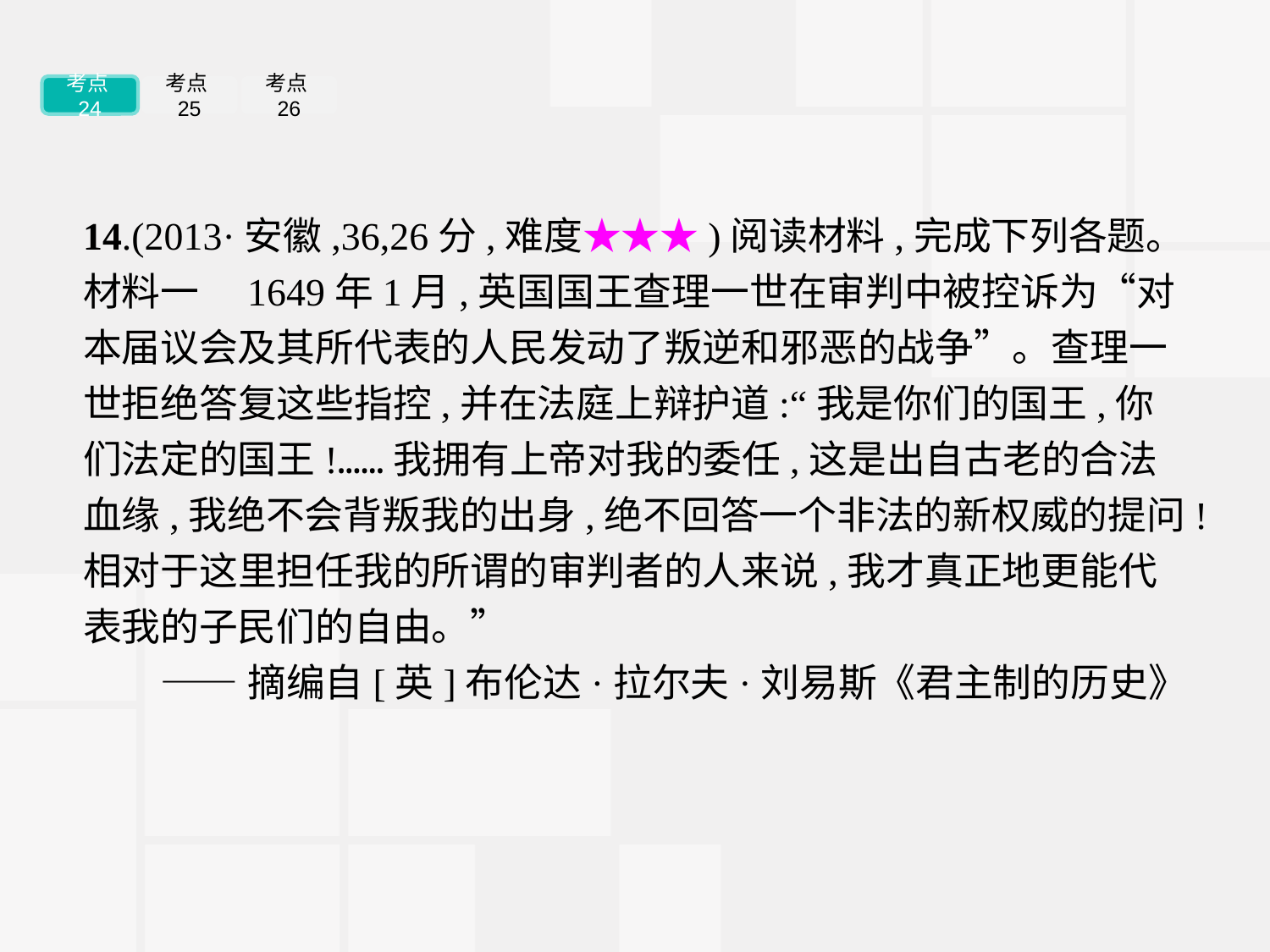

考点24
考点25
考点26
14.(2013·安徽,36,26分,难度★★★)阅读材料,完成下列各题。
材料一　1649年1月,英国国王查理一世在审判中被控诉为“对本届议会及其所代表的人民发动了叛逆和邪恶的战争”。查理一世拒绝答复这些指控,并在法庭上辩护道:“我是你们的国王,你们法定的国王!……我拥有上帝对我的委任,这是出自古老的合法血缘,我绝不会背叛我的出身,绝不回答一个非法的新权威的提问!相对于这里担任我的所谓的审判者的人来说,我才真正地更能代表我的子民们的自由。”
——摘编自[英]布伦达·拉尔夫·刘易斯《君主制的历史》